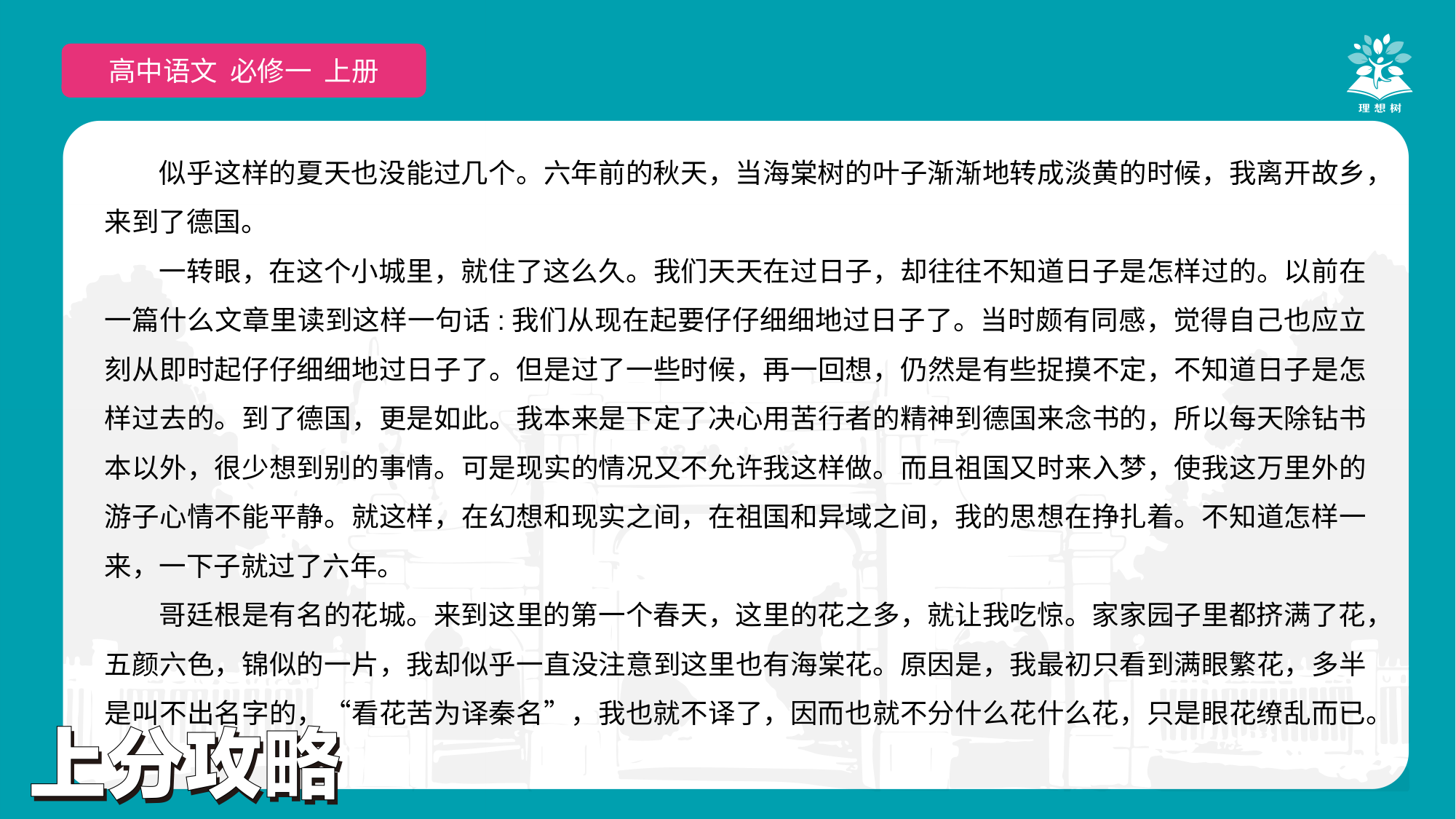

高中语文  选择性必修上
高中语文  必修一  上册
似乎这样的夏天也没能过几个。六年前的秋天，当海棠树的叶子渐渐地转成淡黄的时候，我离开故乡，来到了德国。
一转眼，在这个小城里，就住了这么久。我们天天在过日子，却往往不知道日子是怎样过的。以前在一篇什么文章里读到这样一句话:我们从现在起要仔仔细细地过日子了。当时颇有同感，觉得自己也应立刻从即时起仔仔细细地过日子了。但是过了一些时候，再一回想，仍然是有些捉摸不定，不知道日子是怎样过去的。到了德国，更是如此。我本来是下定了决心用苦行者的精神到德国来念书的，所以每天除钻书本以外，很少想到别的事情。可是现实的情况又不允许我这样做。而且祖国又时来入梦，使我这万里外的游子心情不能平静。就这样，在幻想和现实之间，在祖国和异域之间，我的思想在挣扎着。不知道怎样一来，一下子就过了六年。
哥廷根是有名的花城。来到这里的第一个春天，这里的花之多，就让我吃惊。家家园子里都挤满了花，五颜六色，锦似的一片，我却似乎一直没注意到这里也有海棠花。原因是，我最初只看到满眼繁花，多半是叫不出名字的，“看花苦为译秦名”，我也就不译了，因而也就不分什么花什么花，只是眼花缭乱而已。